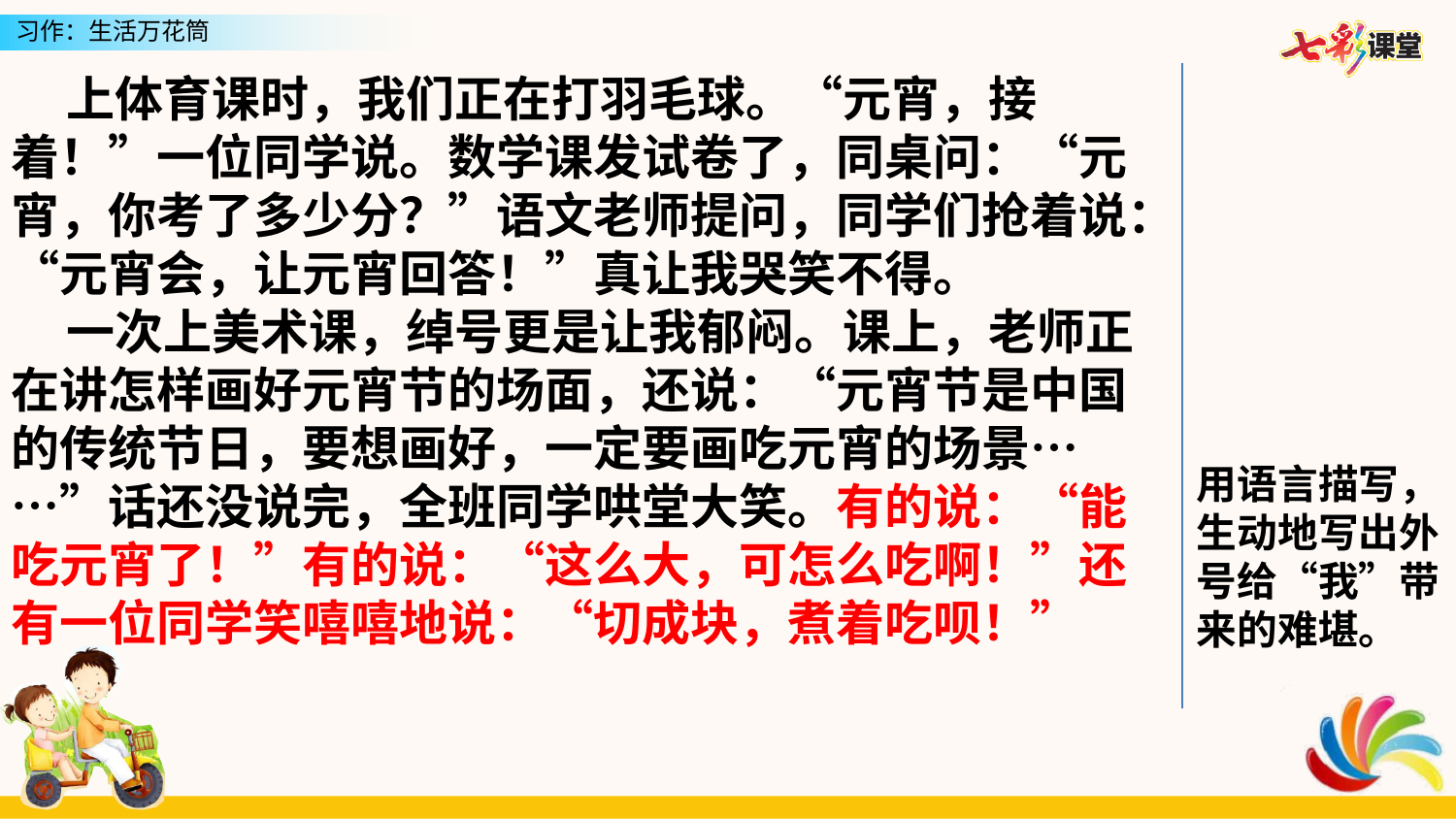

上体育课时，我们正在打羽毛球。“元宵，接着！”一位同学说。数学课发试卷了，同桌问：“元宵，你考了多少分？”语文老师提问，同学们抢着说：“元宵会，让元宵回答！”真让我哭笑不得。
    一次上美术课，绰号更是让我郁闷。课上，老师正在讲怎样画好元宵节的场面，还说：“元宵节是中国的传统节日，要想画好，一定要画吃元宵的场景……”话还没说完，全班同学哄堂大笑。有的说：“能吃元宵了！”有的说：“这么大，可怎么吃啊！”还有一位同学笑嘻嘻地说：“切成块，煮着吃呗！”
用语言描写，生动地写出外号给“我”带来的难堪。